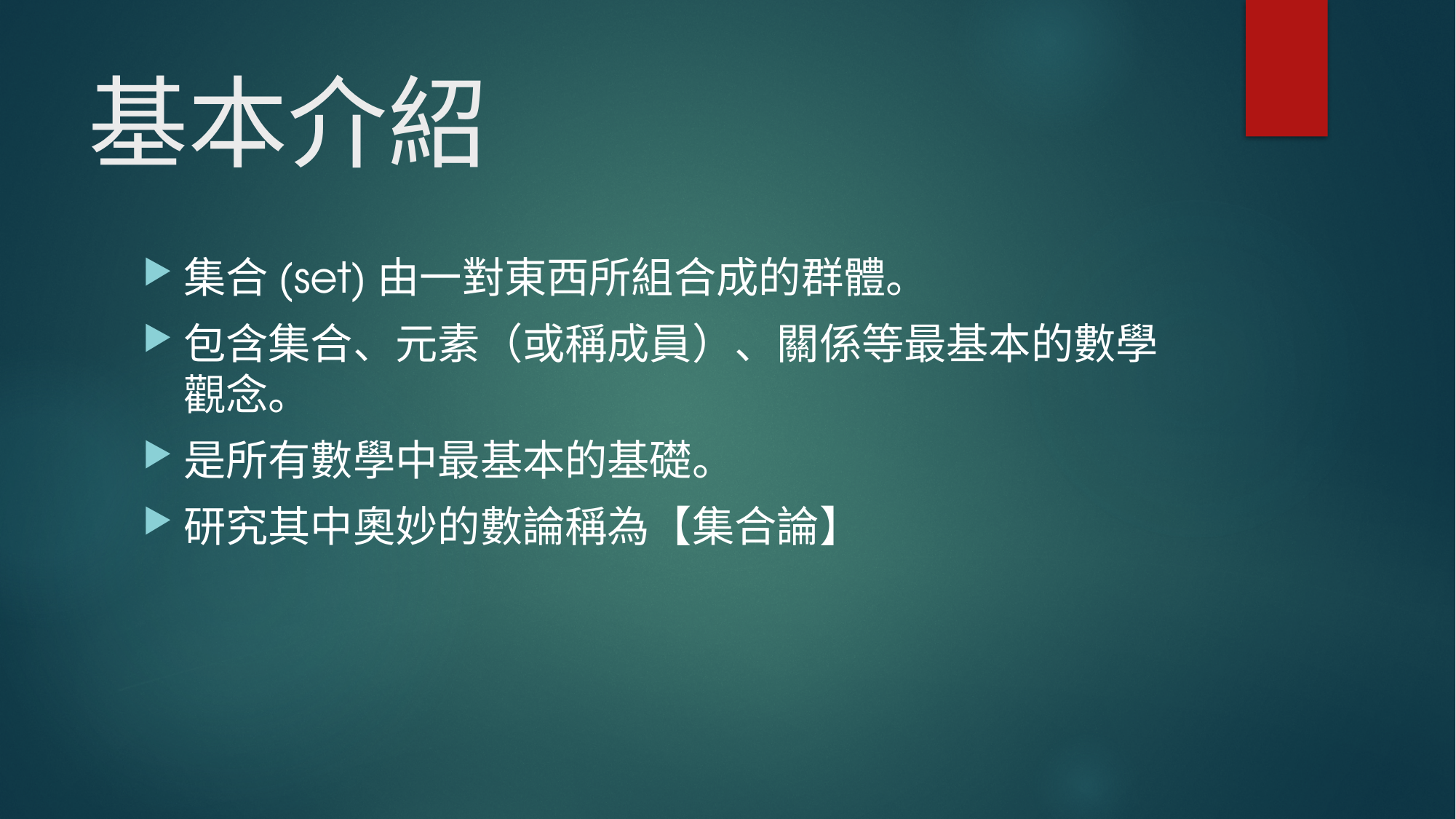

# 基本介紹
集合(set)由一對東西所組合成的群體。
包含集合、元素（或稱成員）、關係等最基本的數學觀念。
是所有數學中最基本的基礎。
研究其中奧妙的數論稱為【集合論】